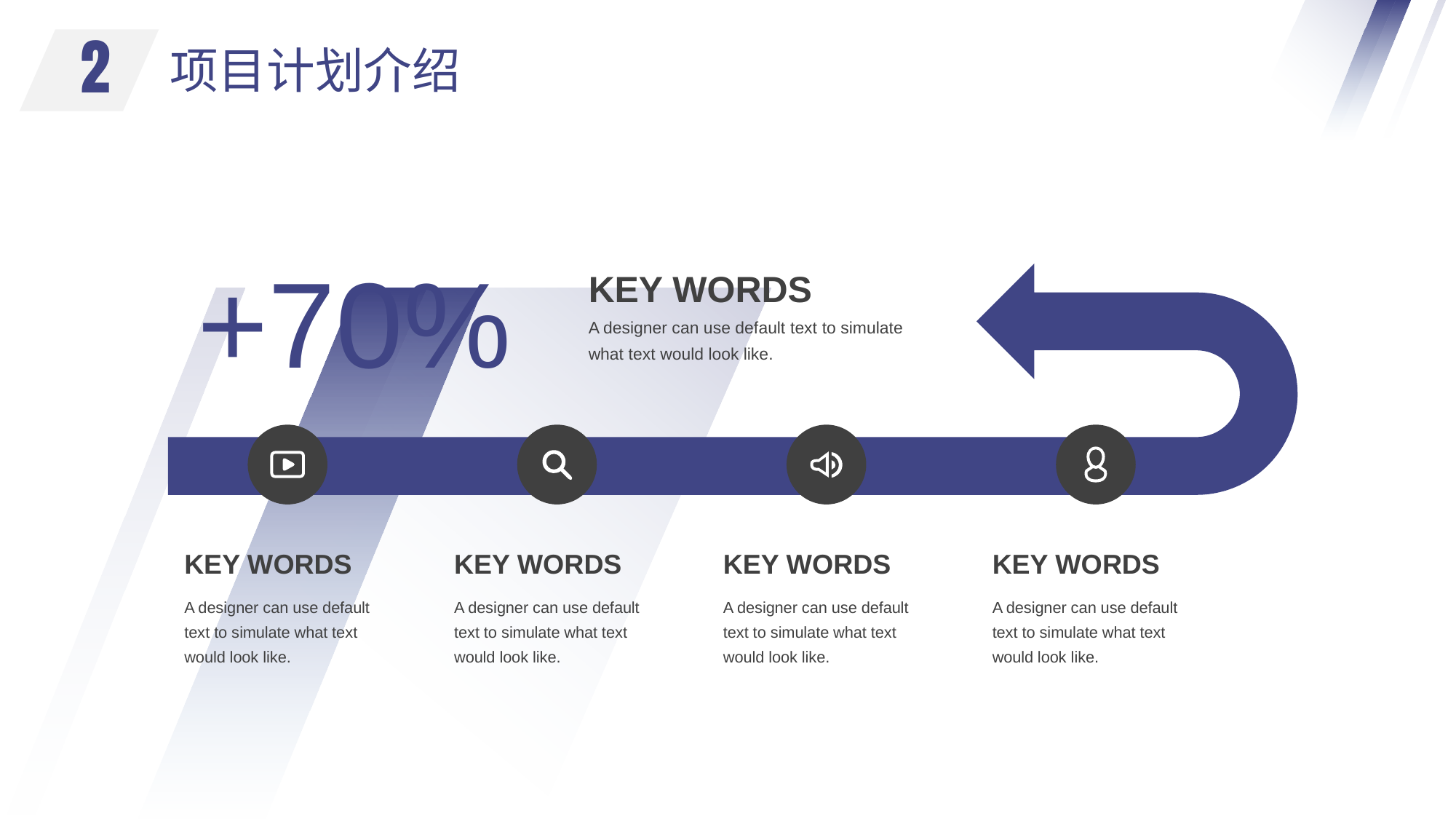

2
项目计划介绍
+70%
KEY WORDS
A designer can use default text to simulate what text would look like.

KEY WORDS
KEY WORDS
KEY WORDS
KEY WORDS
A designer can use default text to simulate what text would look like.
A designer can use default text to simulate what text would look like.
A designer can use default text to simulate what text would look like.
A designer can use default text to simulate what text would look like.